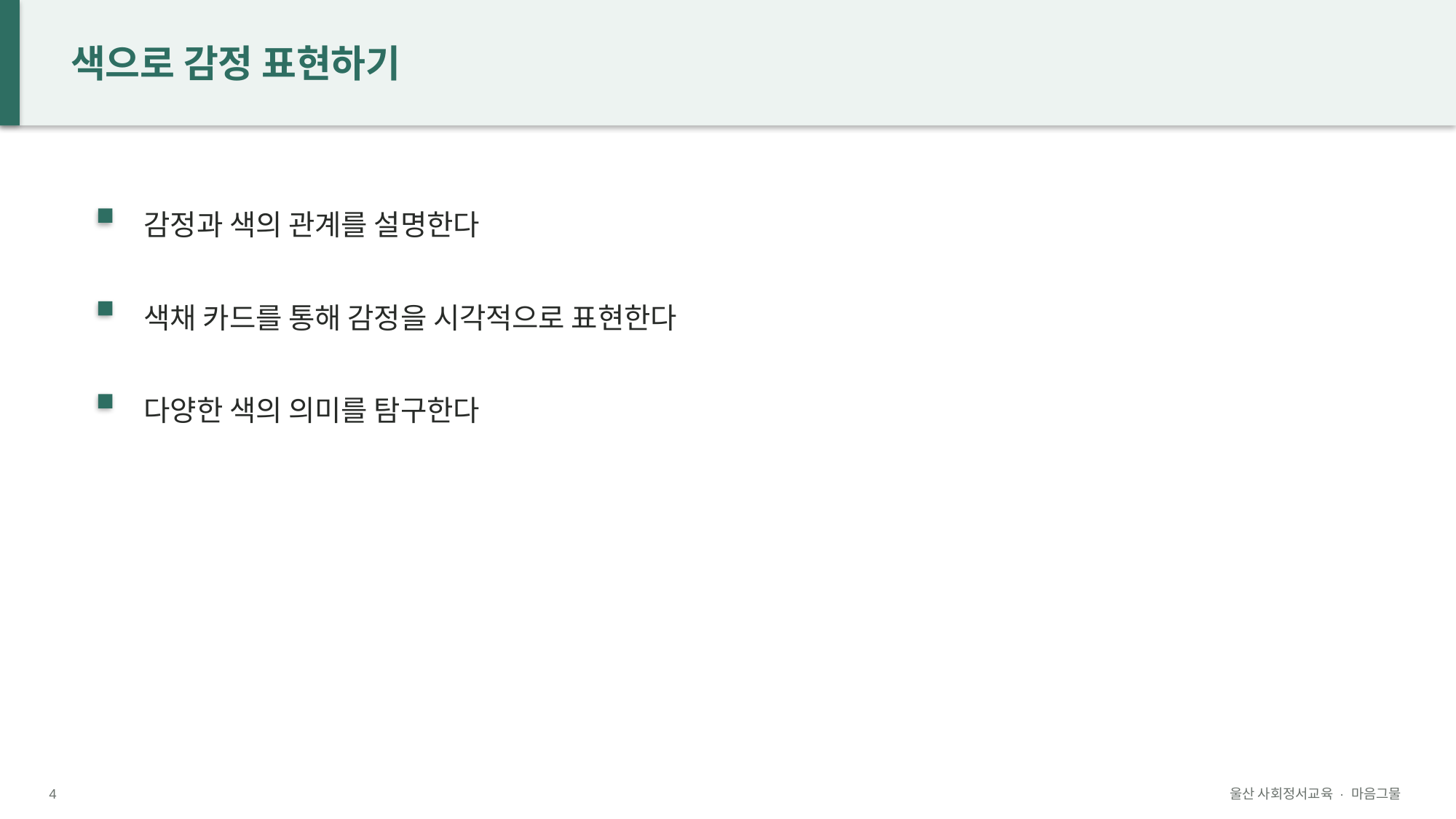

색으로 감정 표현하기
감정과 색의 관계를 설명한다

색채 카드를 통해 감정을 시각적으로 표현한다

다양한 색의 의미를 탐구한다

4
울산 사회정서교육 · 마음그물